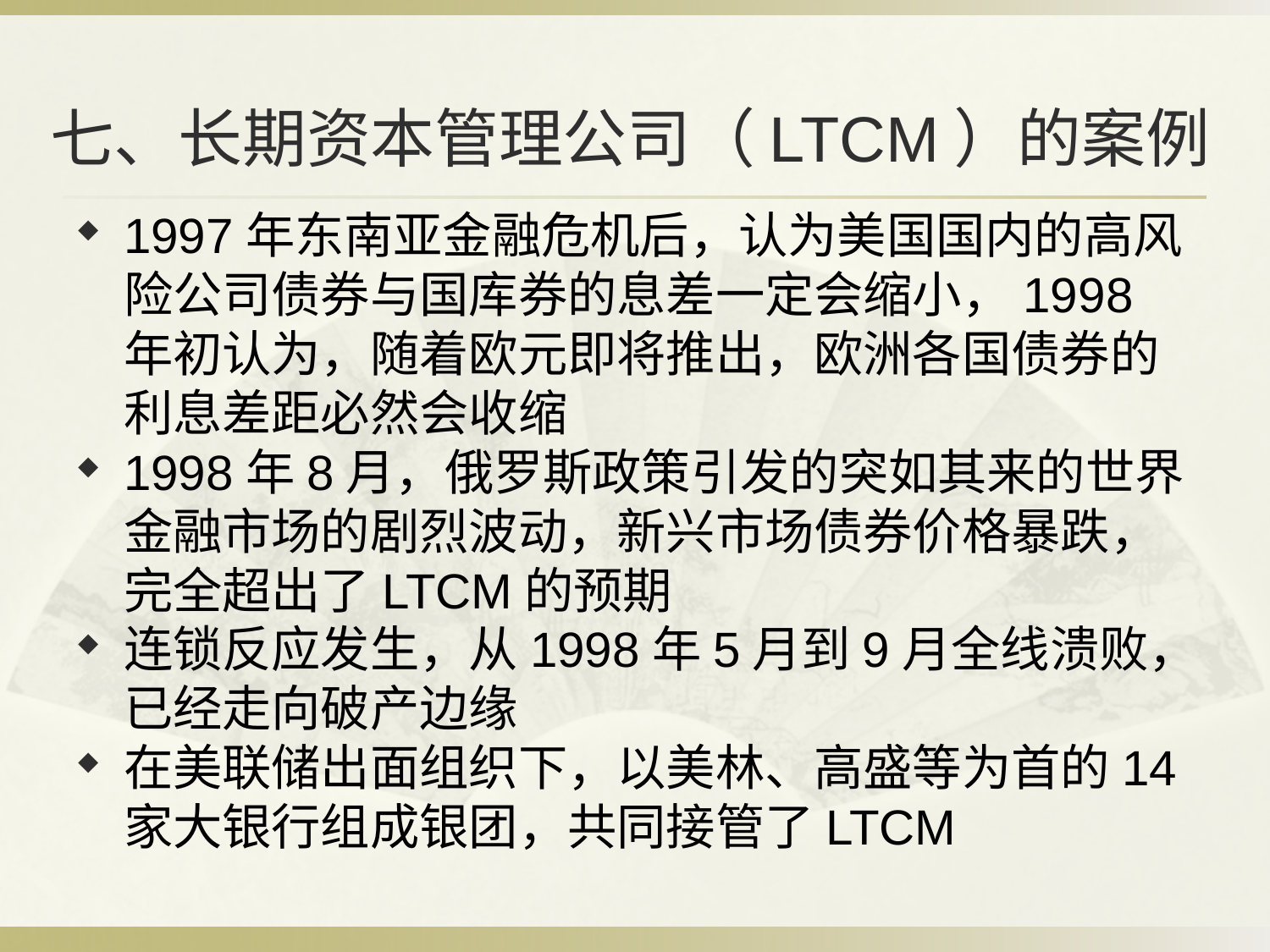

# 七、长期资本管理公司（LTCM）的案例
1997年东南亚金融危机后，认为美国国内的高风险公司债券与国库券的息差一定会缩小，1998年初认为，随着欧元即将推出，欧洲各国债券的利息差距必然会收缩
1998年8月，俄罗斯政策引发的突如其来的世界金融市场的剧烈波动，新兴市场债券价格暴跌，完全超出了LTCM的预期
连锁反应发生，从1998年5月到9月全线溃败，已经走向破产边缘
在美联储出面组织下，以美林、高盛等为首的14家大银行组成银团，共同接管了LTCM